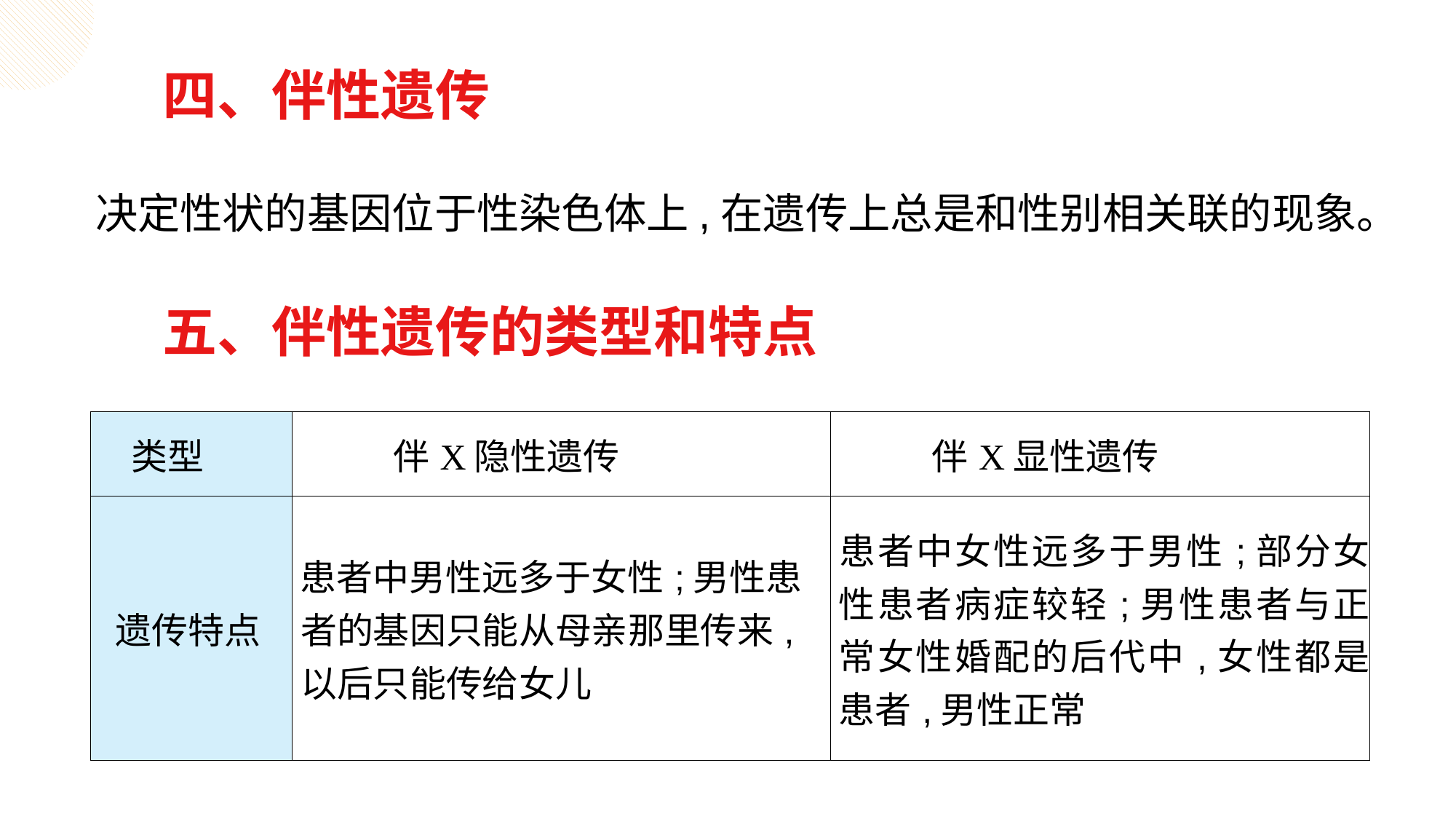

四、伴性遗传
    决定性状的基因位于性染色体上,在遗传上总是和性别相关联的现象。
五、伴性遗传的类型和特点
| 类型 | 伴X隐性遗传 | 伴X显性遗传 |
| --- | --- | --- |
| 遗传特点 | 患者中男性远多于女性;男性患者的基因只能从母亲那里传来,以后只能传给女儿 | 患者中女性远多于男性;部分女性患者病症较轻;男性患者与正常女性婚配的后代中,女性都是患者,男性正常 |